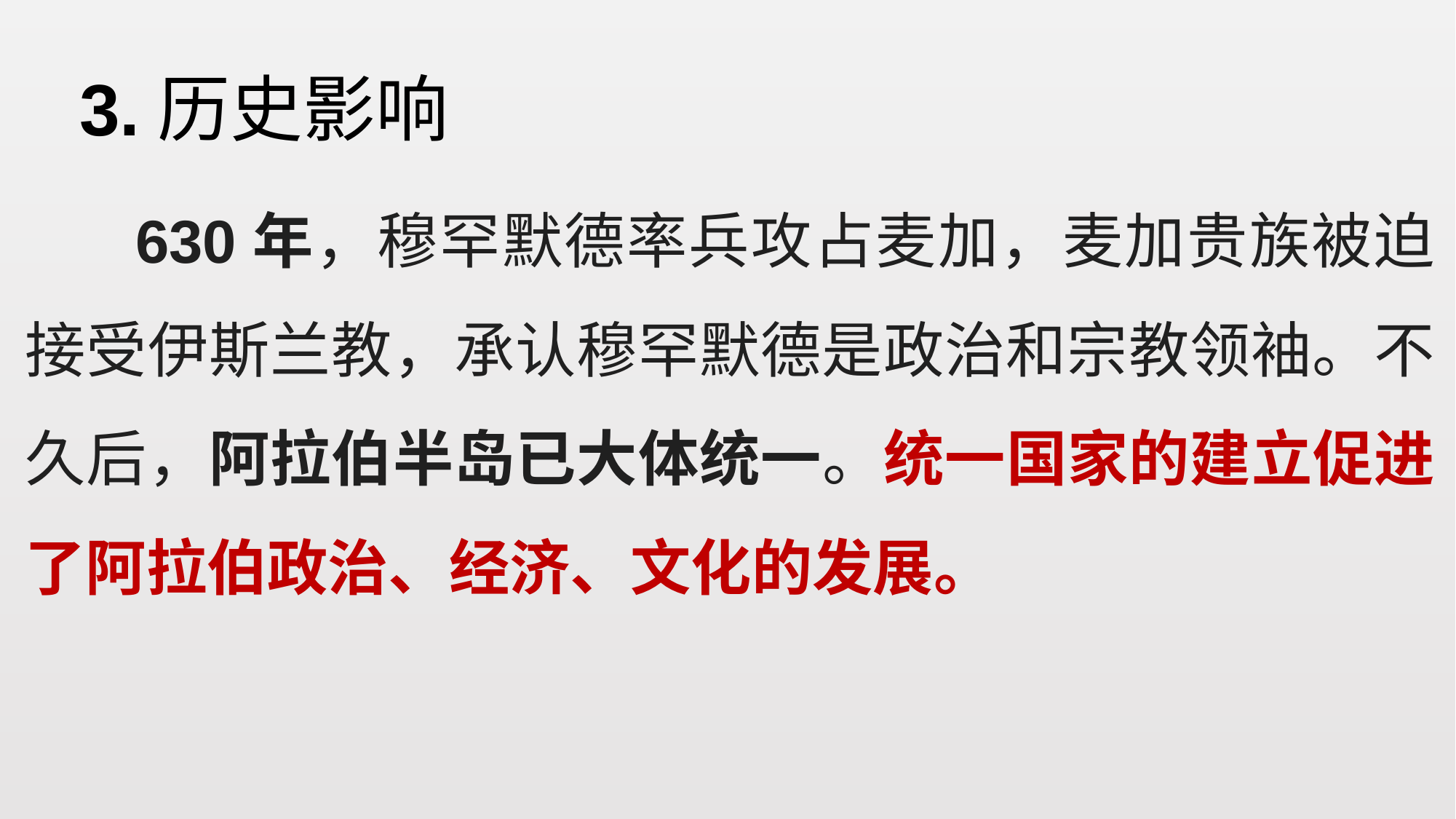

3.历史影响
   630年，穆罕默德率兵攻占麦加，麦加贵族被迫接受伊斯兰教，承认穆罕默德是政治和宗教领袖。不久后，阿拉伯半岛已大体统一。统一国家的建立促进了阿拉伯政治、经济、文化的发展。